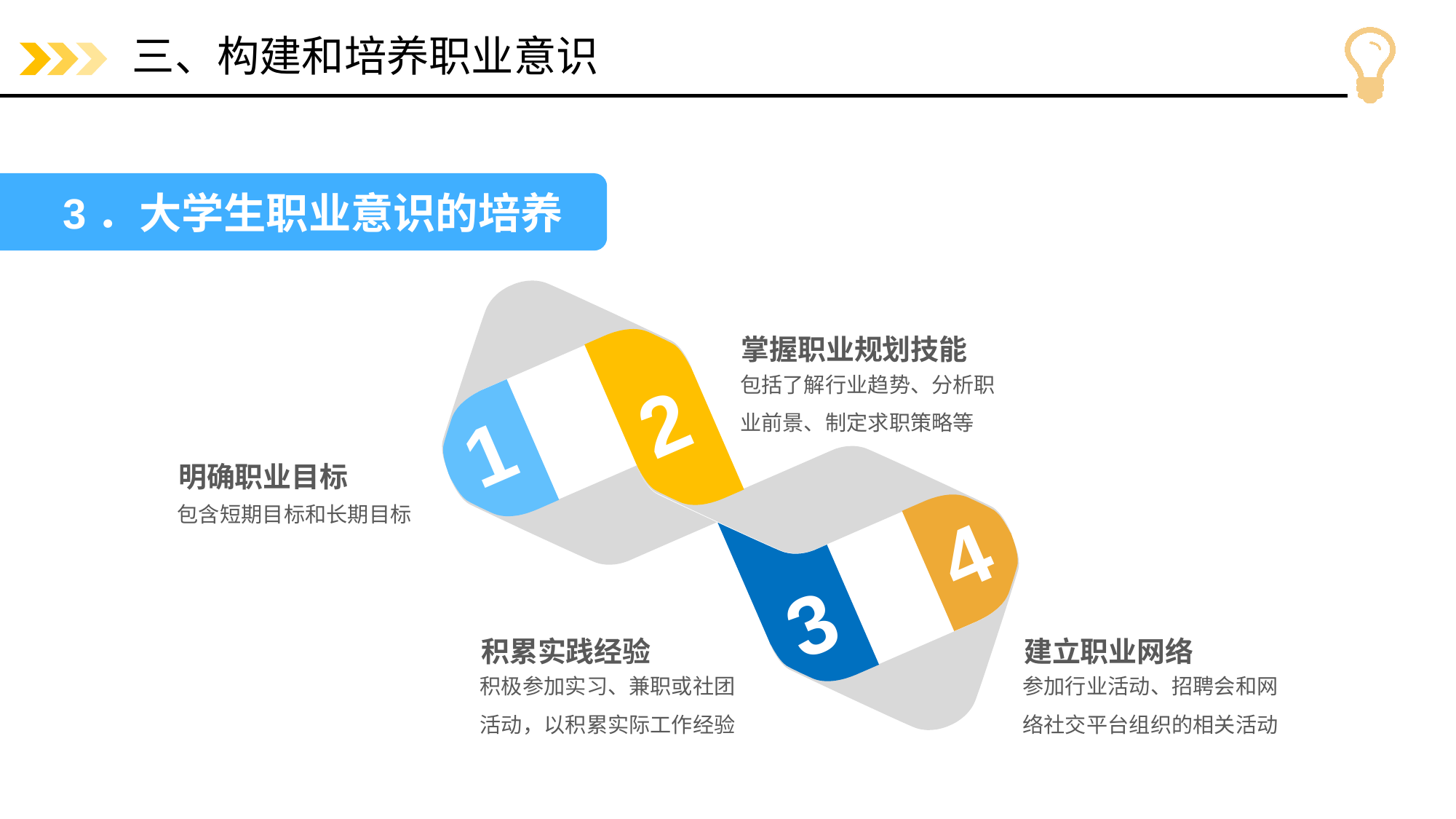

11
# 三、构建和培养职业意识
      3．大学生职业意识的培养

掌握职业规划技能
包括了解行业趋势、分析职业前景、制定求职策略等
2
1
明确职业目标
包含短期目标和长期目标
4
3
积累实践经验
建立职业网络
积极参加实习、兼职或社团活动，以积累实际工作经验
参加行业活动、招聘会和网络社交平台组织的相关活动